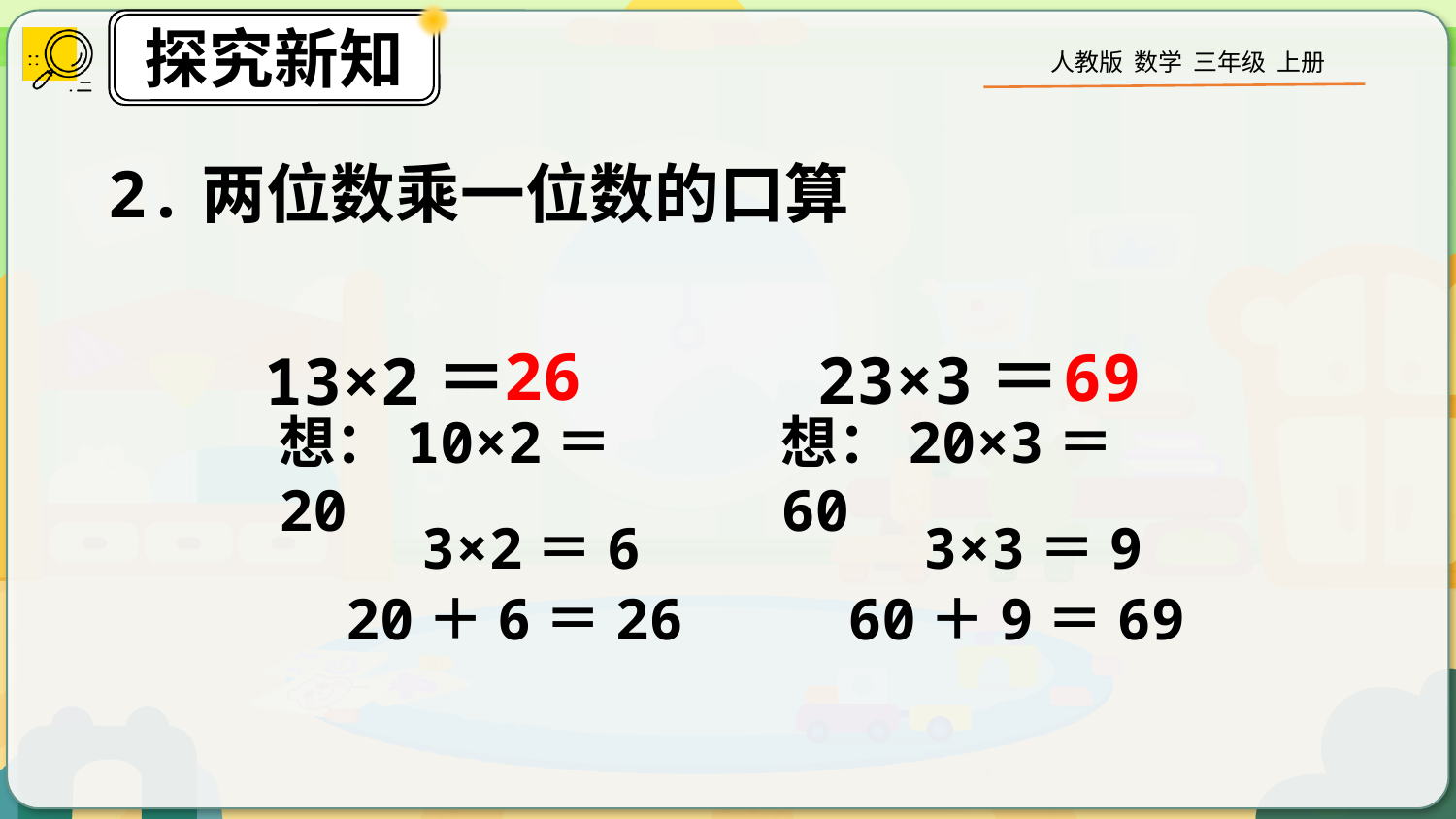

2.两位数乘一位数的口算
26
23×3＝
69
13×2＝
想：10×2＝20
想：20×3＝60
3×2＝6
3×3＝9
20＋6＝26
60＋9＝69